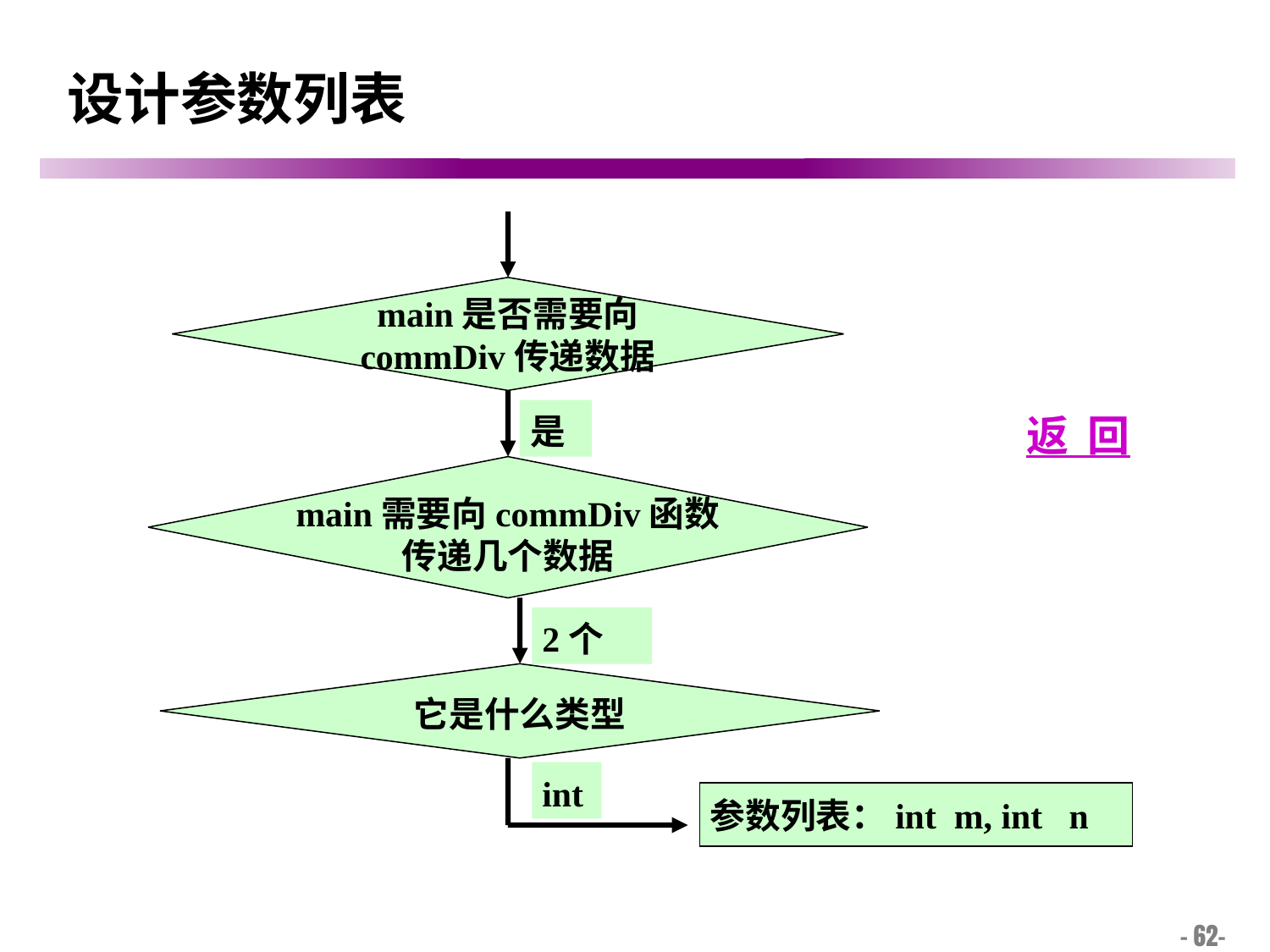

# 设计参数列表

main是否需要向
commDiv传递数据

是
返  回
main需要向commDiv函数
传递几个数据

2个
它是什么类型

int
参数列表：int  m, int   n
 - 62-